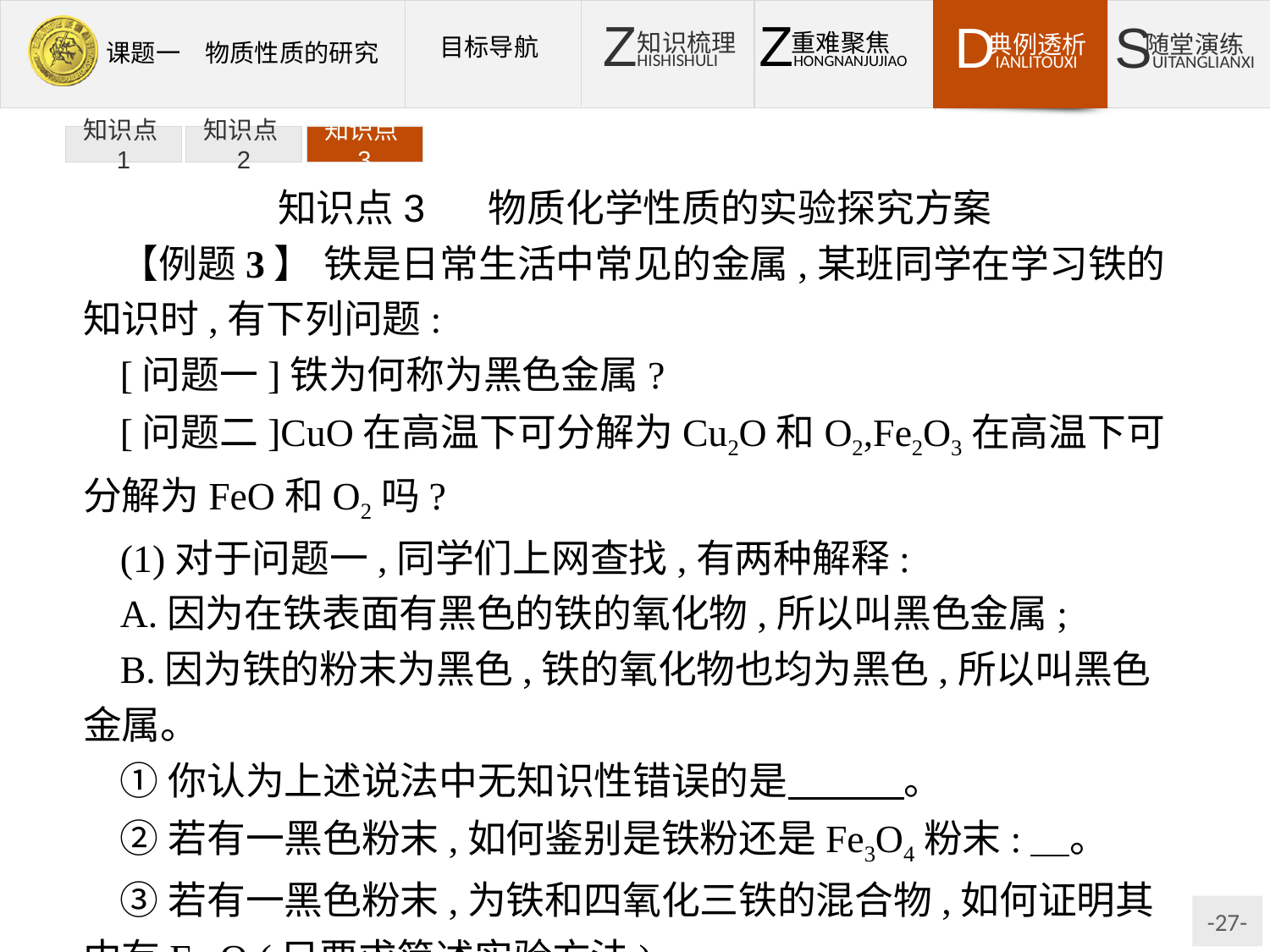

知识点1
知识点2
知识点3
知识点3     物质化学性质的实验探究方案
【例题3】 铁是日常生活中常见的金属,某班同学在学习铁的知识时,有下列问题:
[问题一]铁为何称为黑色金属?
[问题二]CuO在高温下可分解为Cu2O和O2,Fe2O3在高温下可分解为FeO和O2吗?
(1)对于问题一,同学们上网查找,有两种解释:
A.因为在铁表面有黑色的铁的氧化物,所以叫黑色金属;
B.因为铁的粉末为黑色,铁的氧化物也均为黑色,所以叫黑色金属。
①你认为上述说法中无知识性错误的是　　　。
②若有一黑色粉末,如何鉴别是铁粉还是Fe3O4粉末:　。
③若有一黑色粉末,为铁和四氧化三铁的混合物,如何证明其中有Fe3O4(只要求简述实验方法):　。